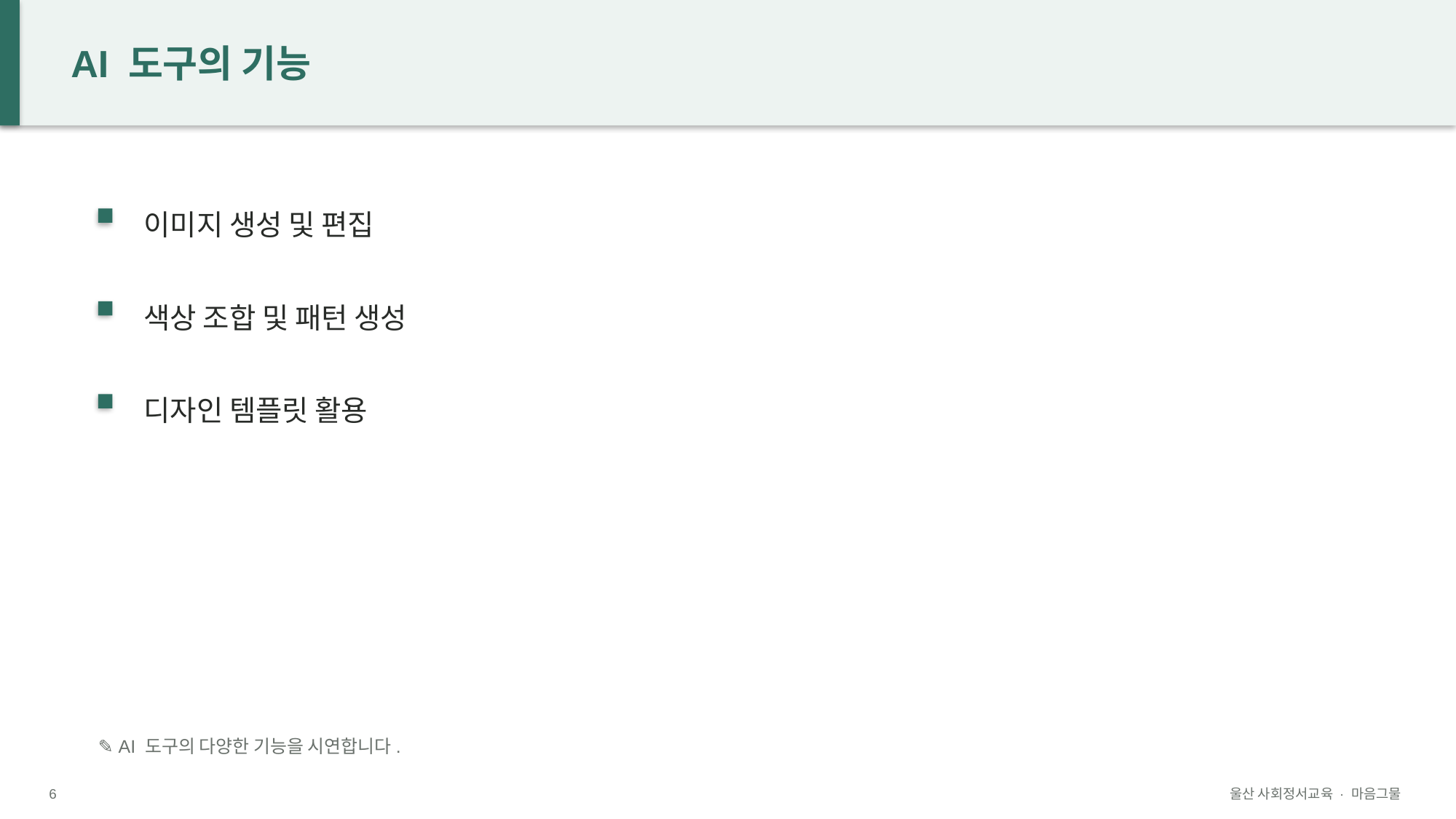

AI 도구의 기능
이미지 생성 및 편집

색상 조합 및 패턴 생성

디자인 템플릿 활용

✎ AI 도구의 다양한 기능을 시연합니다.
6
울산 사회정서교육 · 마음그물